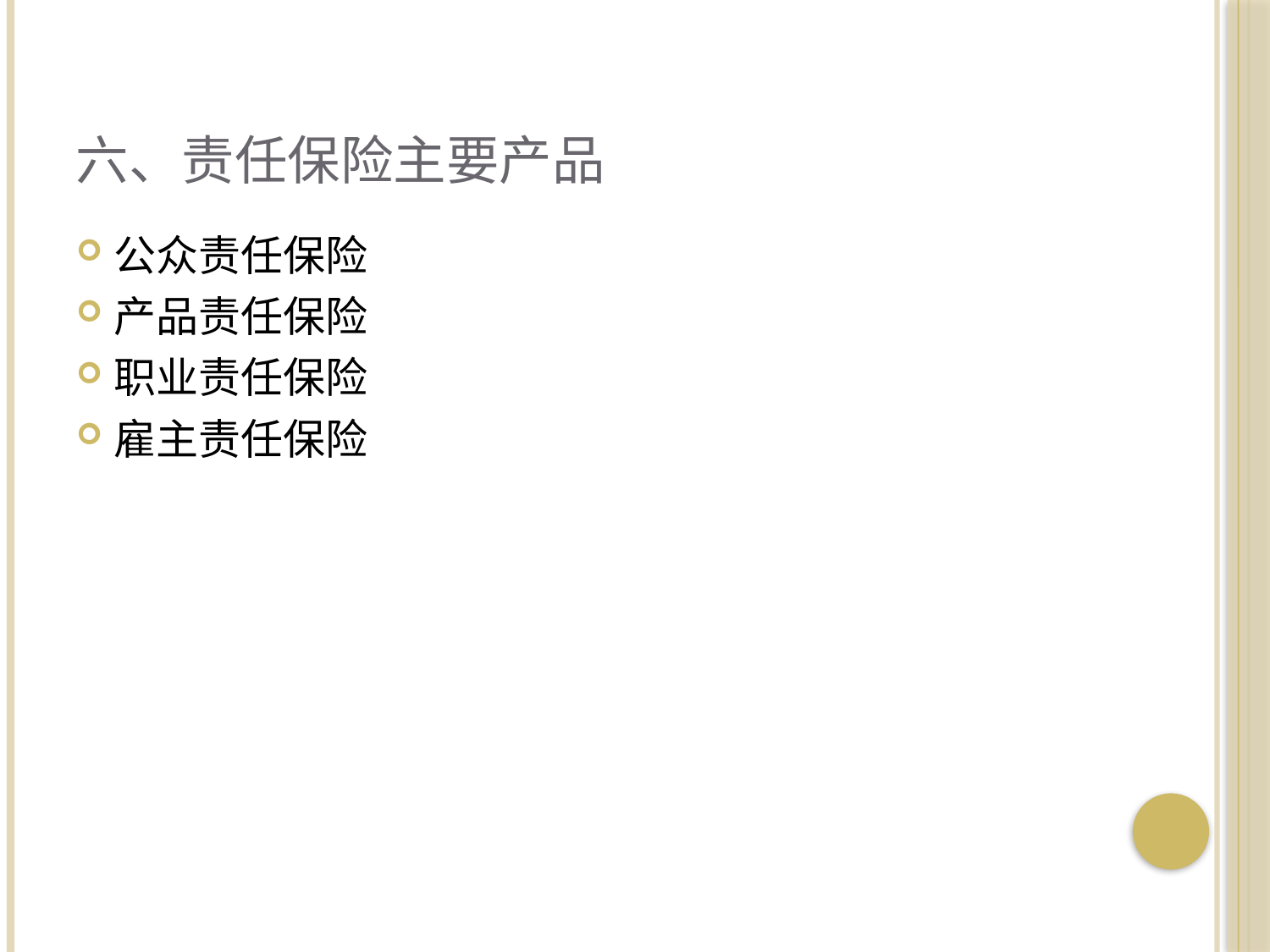

# 六、责任保险主要产品
公众责任保险
产品责任保险
职业责任保险
雇主责任保险